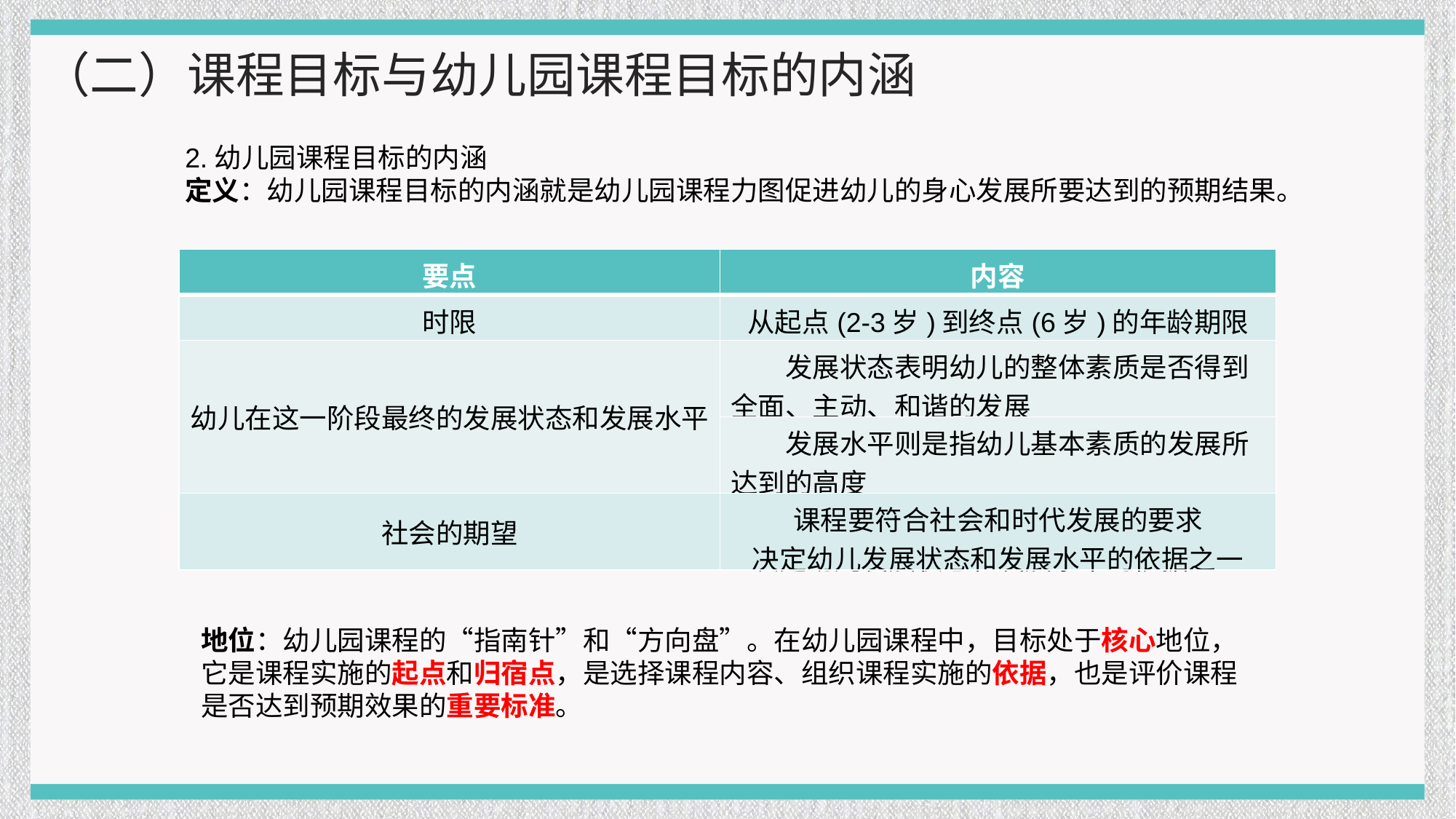

（二）课程目标与幼儿园课程目标的内涵
2.幼儿园课程目标的内涵
定义：幼儿园课程目标的内涵就是幼儿园课程力图促进幼儿的身心发展所要达到的预期结果。
| 要点 | 内容 |
| --- | --- |
| 时限 | 从起点(2-3岁)到终点(6岁)的年龄期限 |
| 幼儿在这一阶段最终的发展状态和发展水平 | 发展状态表明幼儿的整体素质是否得到全面、主动、和谐的发展 |
|  | 发展水平则是指幼儿基本素质的发展所达到的高度 |
| 社会的期望 | 课程要符合社会和时代发展的要求 决定幼儿发展状态和发展水平的依据之一 |
地位：幼儿园课程的“指南针”和“方向盘”。在幼儿园课程中，目标处于核心地位，它是课程实施的起点和归宿点，是选择课程内容、组织课程实施的依据，也是评价课程是否达到预期效果的重要标准。